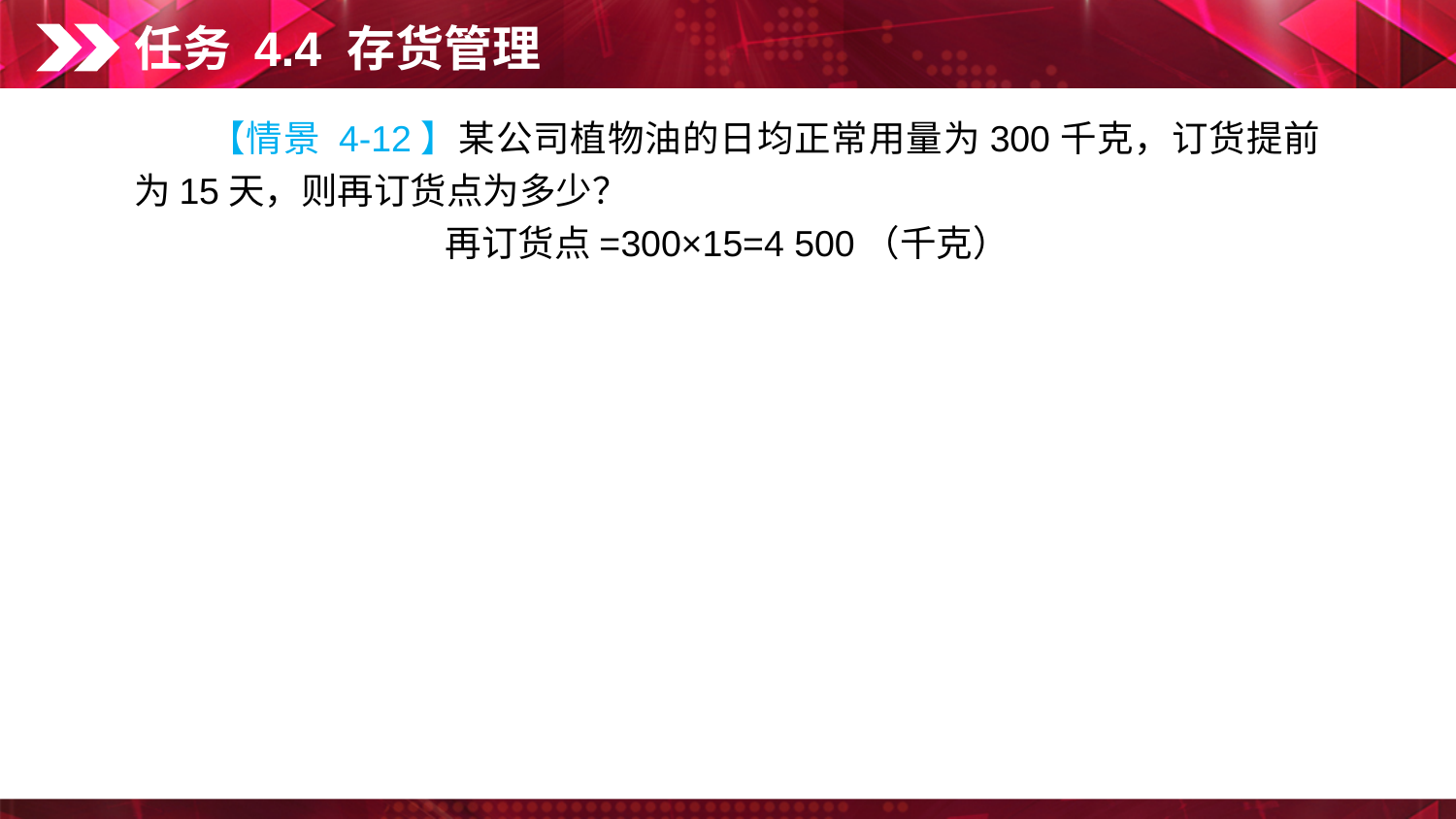

任务 4.4 存货管理

　　【情景 4-12】某公司植物油的日均正常用量为300千克，订货提前为15天，则再订货点为多少？
再订货点=300×15=4 500（千克）